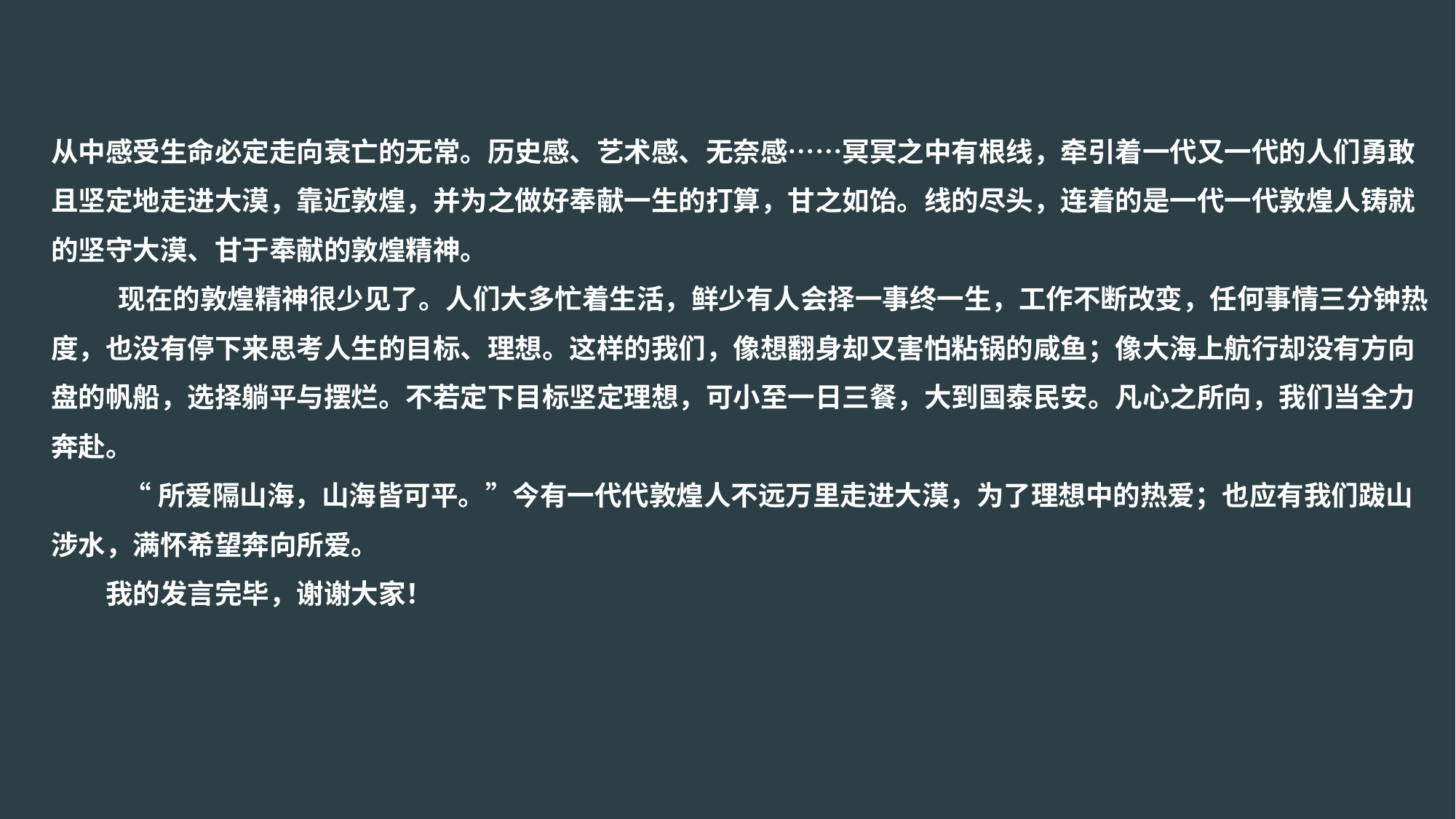

从中感受生命必定走向衰亡的无常。历史感、艺术感、无奈感……冥冥之中有根线，牵引着一代又一代的人们勇敢且坚定地走进大漠，靠近敦煌，并为之做好奉献一生的打算，甘之如饴。线的尽头，连着的是一代一代敦煌人铸就的坚守大漠、甘于奉献的敦煌精神。
 现在的敦煌精神很少见了。人们大多忙着生活，鲜少有人会择一事终一生，工作不断改变，任何事情三分钟热度，也没有停下来思考人生的目标、理想。这样的我们，像想翻身却又害怕粘锅的咸鱼；像大海上航行却没有方向盘的帆船，选择躺平与摆烂。不若定下目标坚定理想，可小至一日三餐，大到国泰民安。凡心之所向，我们当全力奔赴。
   “所爱隔山海，山海皆可平。”今有一代代敦煌人不远万里走进大漠，为了理想中的热爱；也应有我们跋山涉水，满怀希望奔向所爱。
我的发言完毕，谢谢大家！